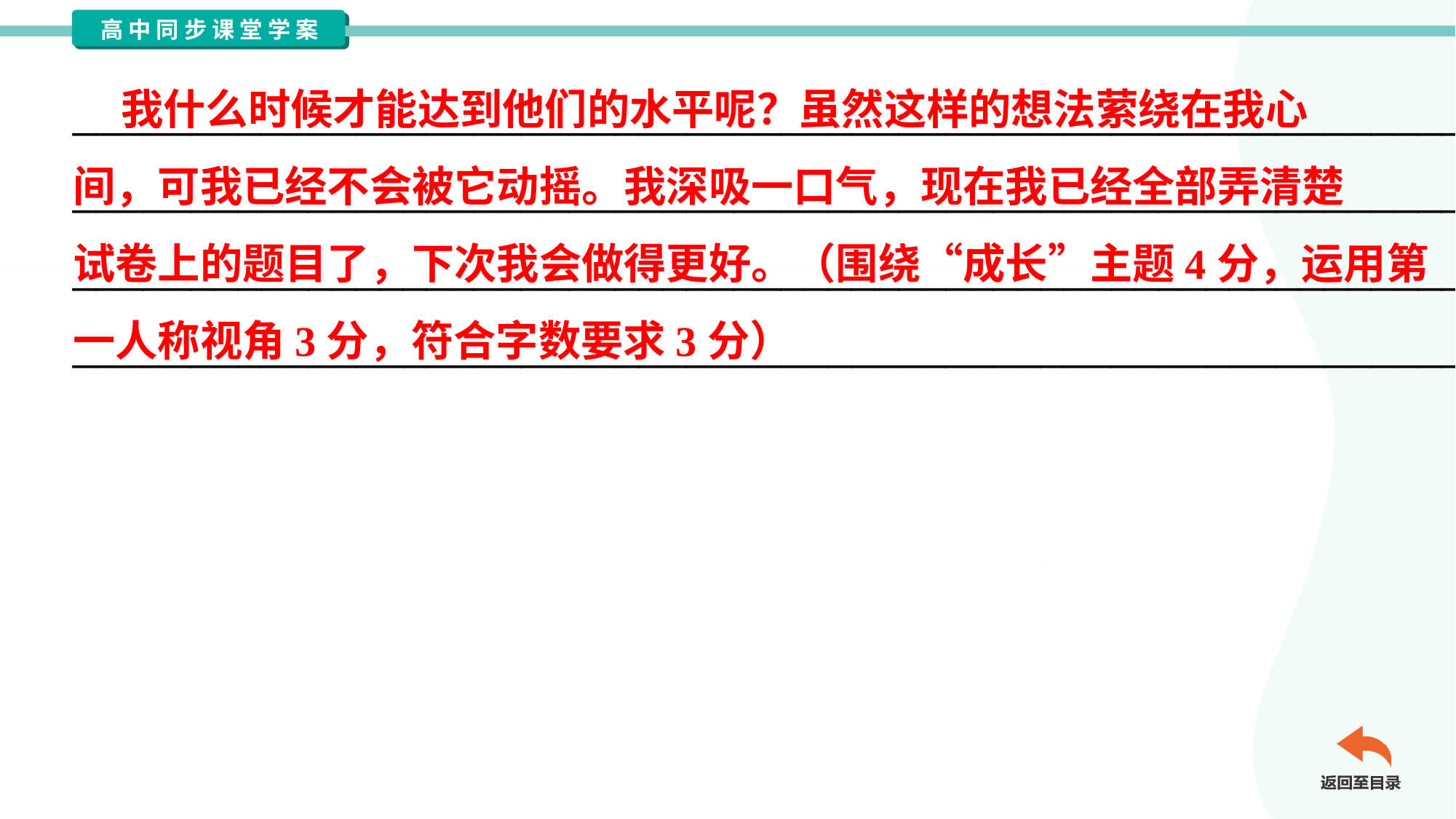

我什么时候才能达到他们的水平呢？虽然这样的想法萦绕在我心
间，可我已经不会被它动摇。我深吸一口气，现在我已经全部弄清楚
试卷上的题目了，下次我会做得更好。（围绕“成长”主题4分，运用第
一人称视角3分，符合字数要求3分）
_____________________________________________________________
_____________________________________________________________
_____________________________________________________________
_____________________________________________________________